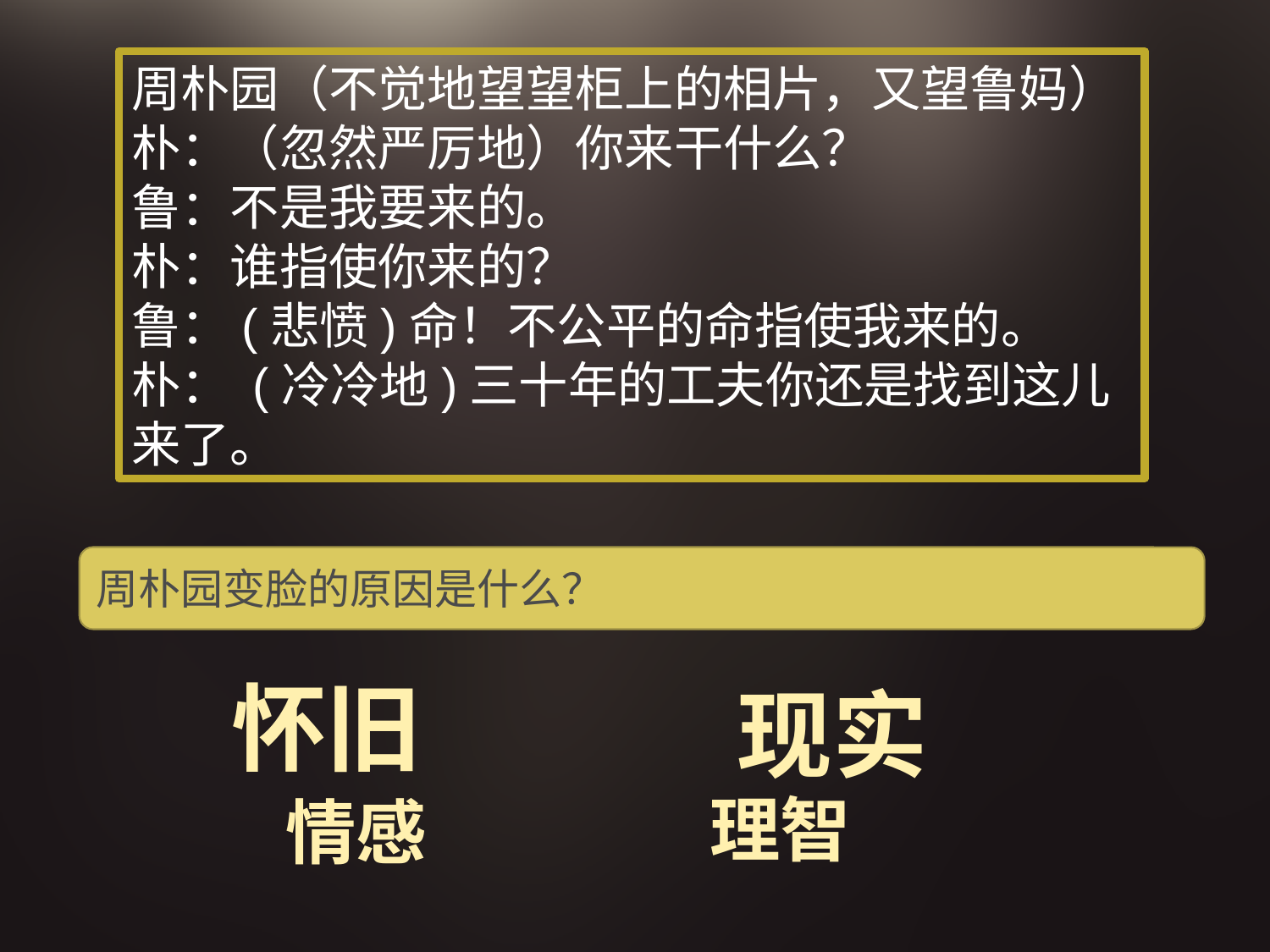

周朴园（不觉地望望柜上的相片，又望鲁妈）
朴：（忽然严厉地）你来干什么？
鲁：不是我要来的。
朴：谁指使你来的？
鲁：(悲愤)命！不公平的命指使我来的。
朴： (冷冷地)三十年的工夫你还是找到这儿来了。
周朴园变脸的原因是什么？
怀旧
现实
理智
情感